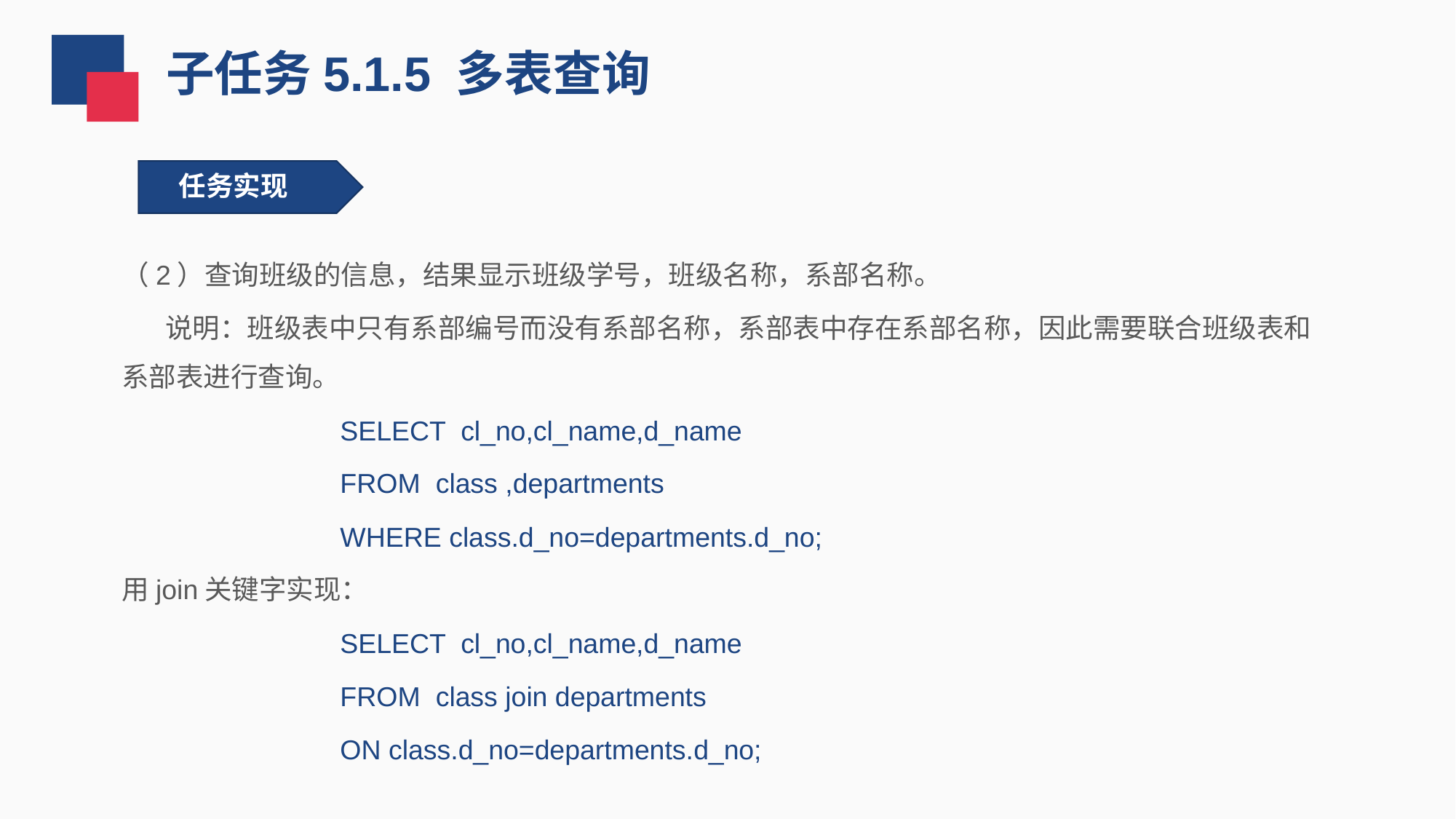

子任务5.1.5 多表查询

任务实现
（2）查询班级的信息，结果显示班级学号，班级名称，系部名称。
      说明：班级表中只有系部编号而没有系部名称，系部表中存在系部名称，因此需要联合班级表和系部表进行查询。
SELECT  cl_no,cl_name,d_name
FROM  class ,departments
WHERE class.d_no=departments.d_no;
用join关键字实现：
SELECT  cl_no,cl_name,d_name
FROM  class join departments
ON class.d_no=departments.d_no;